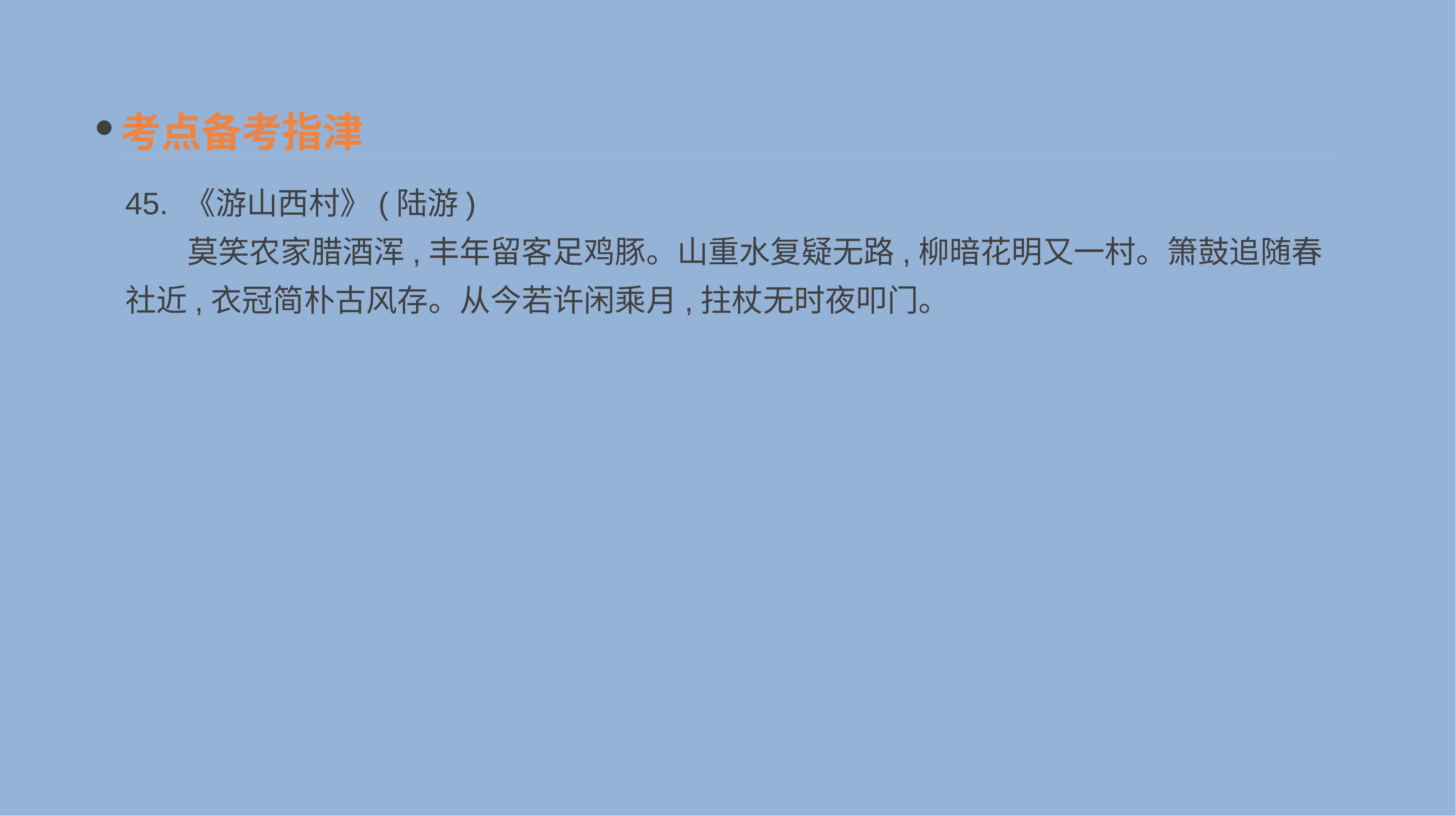

考点备考指津

45. 《游山西村》(陆游)
　　莫笑农家腊酒浑,丰年留客足鸡豚。山重水复疑无路,柳暗花明又一村。箫鼓追随春社近,衣冠简朴古风存。从今若许闲乘月,拄杖无时夜叩门。